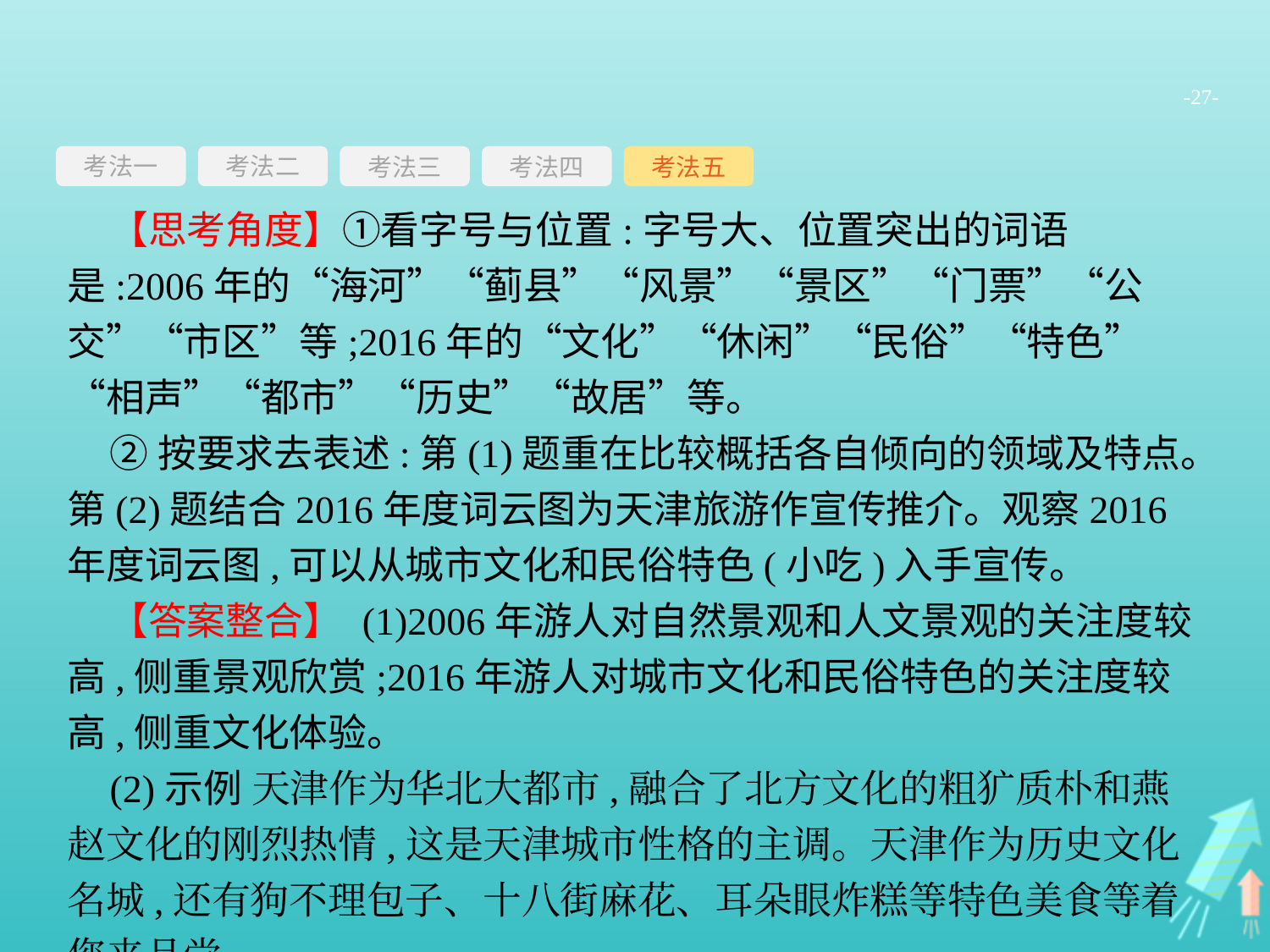

-27-
考法一
考法三
考法四
考法五
考法二
【思考角度】①看字号与位置:字号大、位置突出的词语是:2006年的“海河”“蓟县”“风景”“景区”“门票”“公交”“市区”等;2016年的“文化”“休闲”“民俗”“特色”“相声”“都市”“历史”“故居”等。
②按要求去表述:第(1)题重在比较概括各自倾向的领域及特点。第(2)题结合2016年度词云图为天津旅游作宣传推介。观察2016年度词云图,可以从城市文化和民俗特色(小吃)入手宣传。
【答案整合】 (1)2006年游人对自然景观和人文景观的关注度较高,侧重景观欣赏;2016年游人对城市文化和民俗特色的关注度较高,侧重文化体验。
(2)示例 天津作为华北大都市,融合了北方文化的粗犷质朴和燕赵文化的刚烈热情,这是天津城市性格的主调。天津作为历史文化名城,还有狗不理包子、十八街麻花、耳朵眼炸糕等特色美食等着您来品尝。